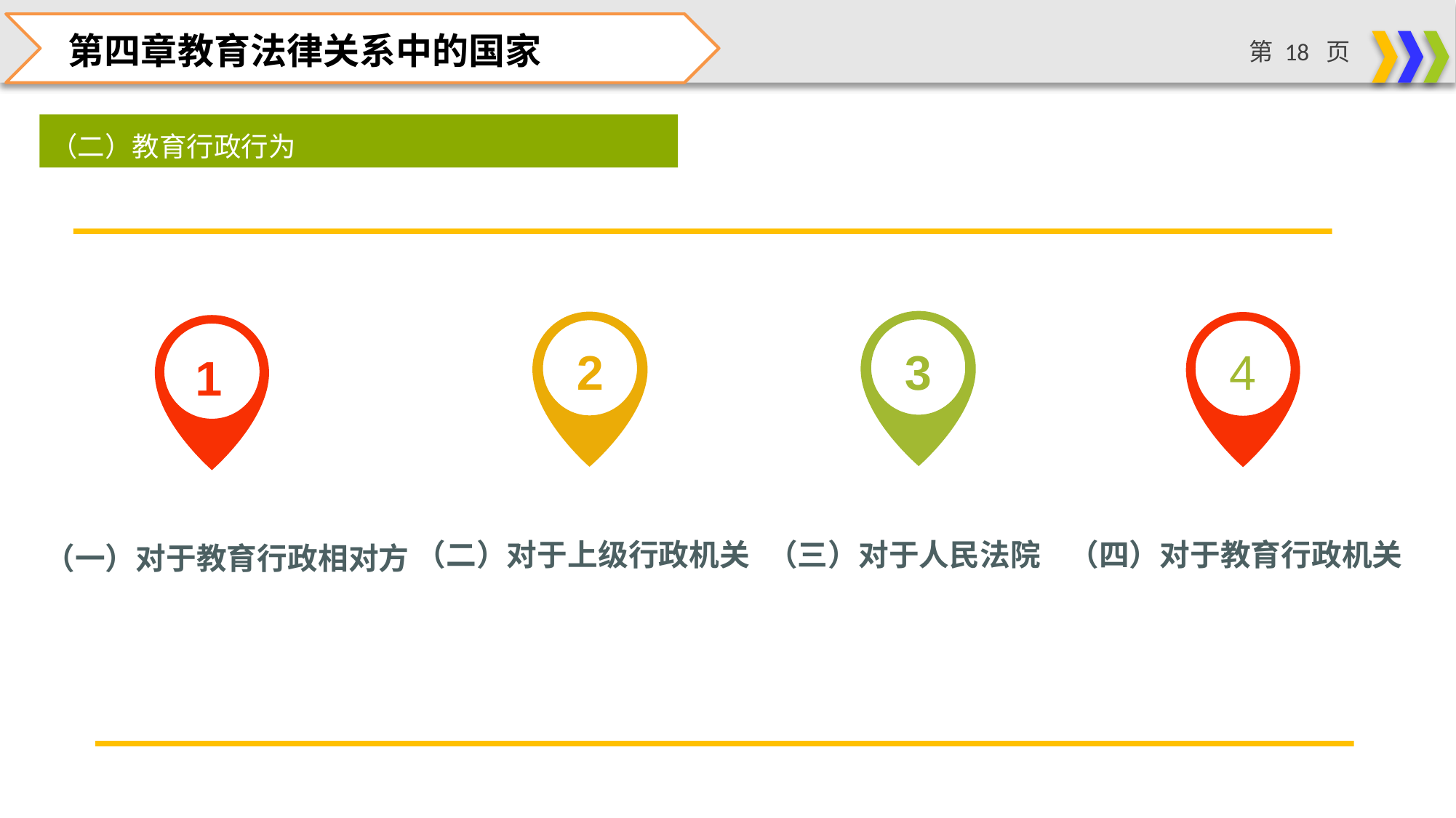

第四章教育法律关系中的国家
（二）教育行政行为

4
2
3
1
（一）对于教育行政相对方
（三）对于人民法院
（二）对于上级行政机关
（四）对于教育行政机关